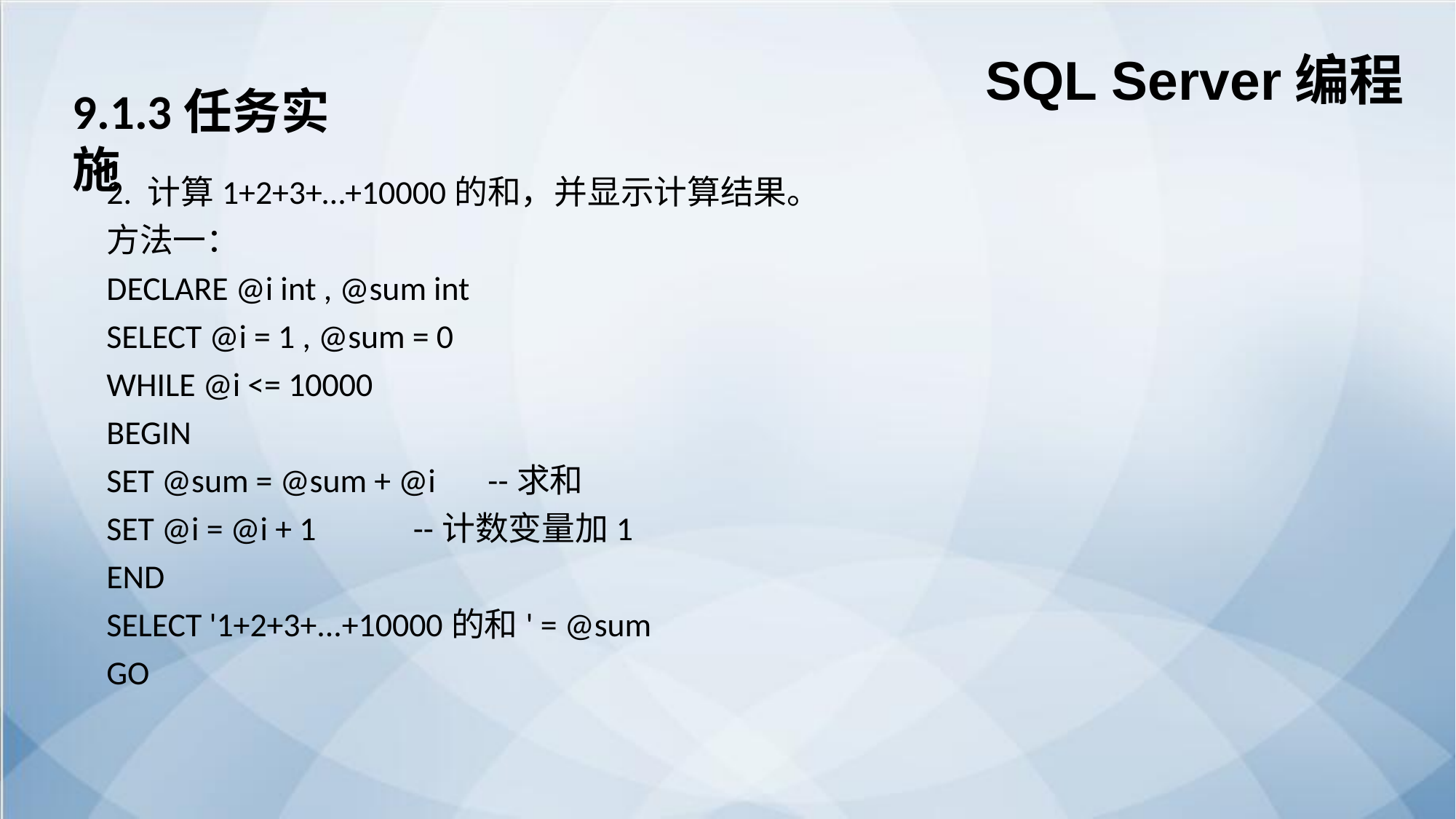

SQL Server编程
9.1.3任务实施
2. 计算1+2+3+…+10000的和，并显示计算结果。
方法一：
DECLARE @i int , @sum int
SELECT @i = 1 , @sum = 0
WHILE @i <= 10000
BEGIN
SET @sum = @sum + @i       --求和
SET @i = @i + 1             --计数变量加1
END
SELECT '1+2+3+...+10000的和' = @sum
GO